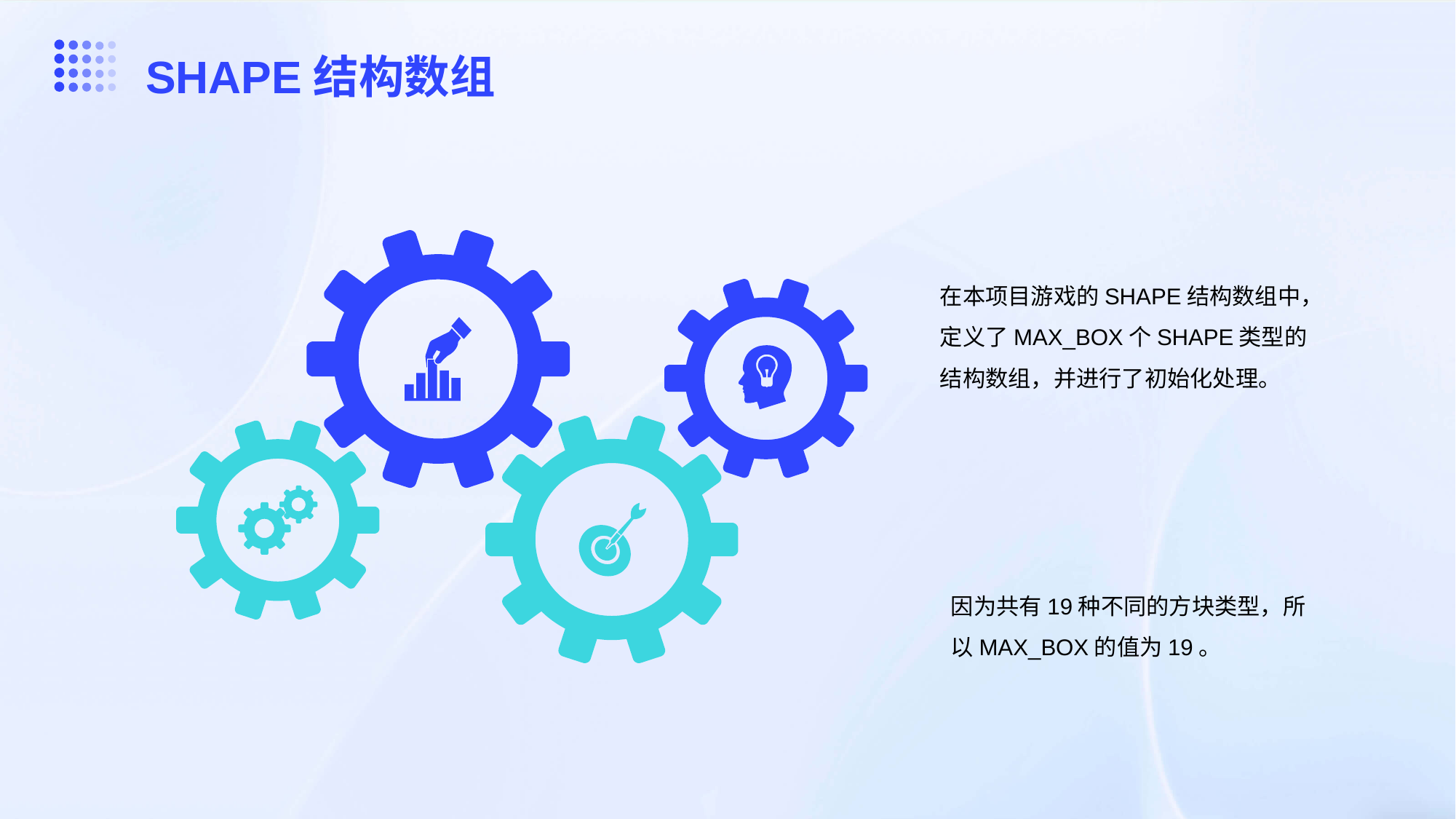

SHAPE结构数组

在本项目游戏的SHAPE结构数组中，定义了MAX_BOX个SHAPE类型的结构数组，并进行了初始化处理。

因为共有19种不同的方块类型，所以MAX_BOX的值为19。